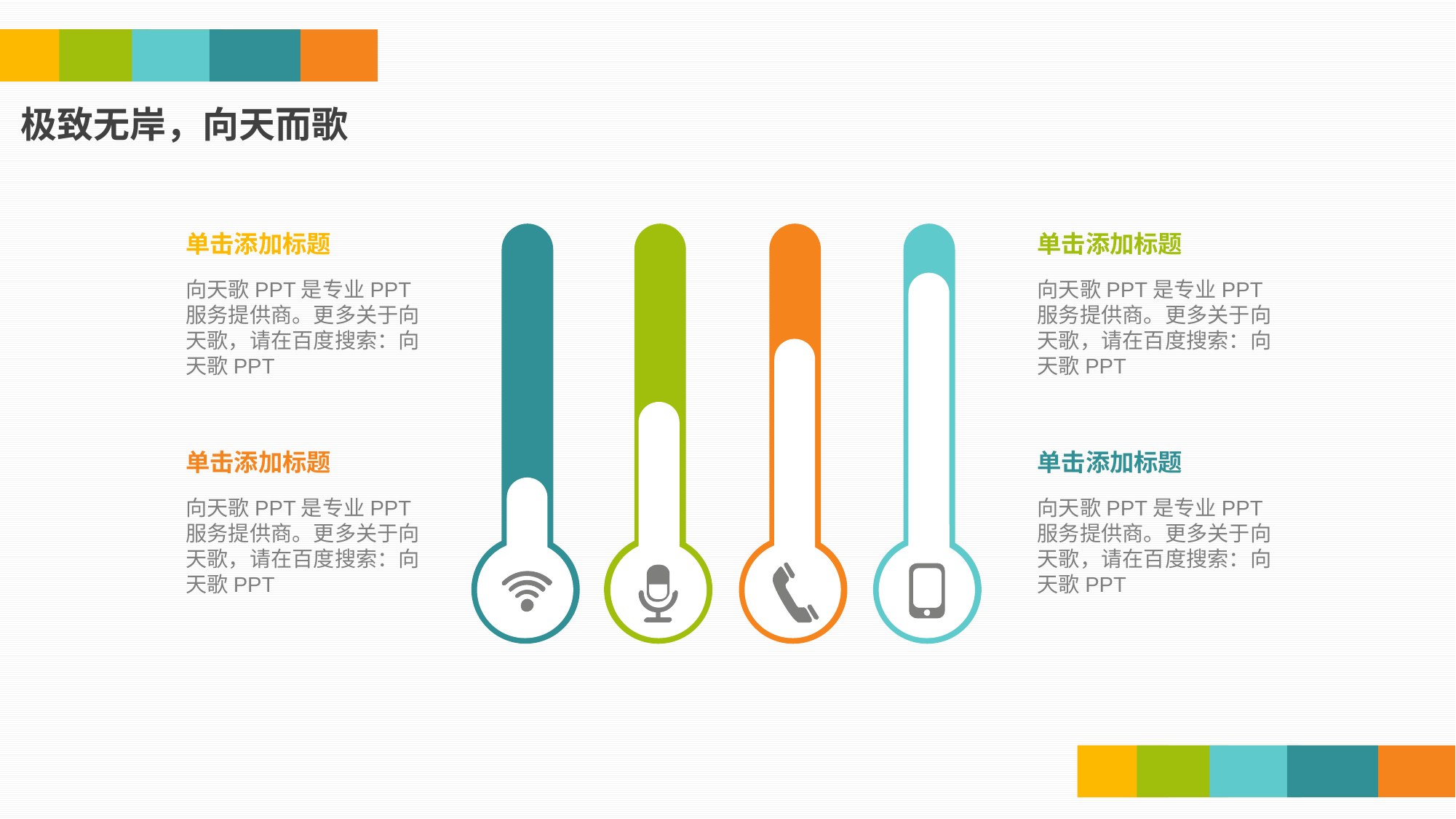

极致无岸，向天而歌
单击添加标题

单击添加标题

向天歌PPT是专业PPT服务提供商。更多关于向天歌，请在百度搜索：向天歌PPT
向天歌PPT是专业PPT服务提供商。更多关于向天歌，请在百度搜索：向天歌PPT
单击添加标题
单击添加标题
向天歌PPT是专业PPT服务提供商。更多关于向天歌，请在百度搜索：向天歌PPT
向天歌PPT是专业PPT服务提供商。更多关于向天歌，请在百度搜索：向天歌PPT